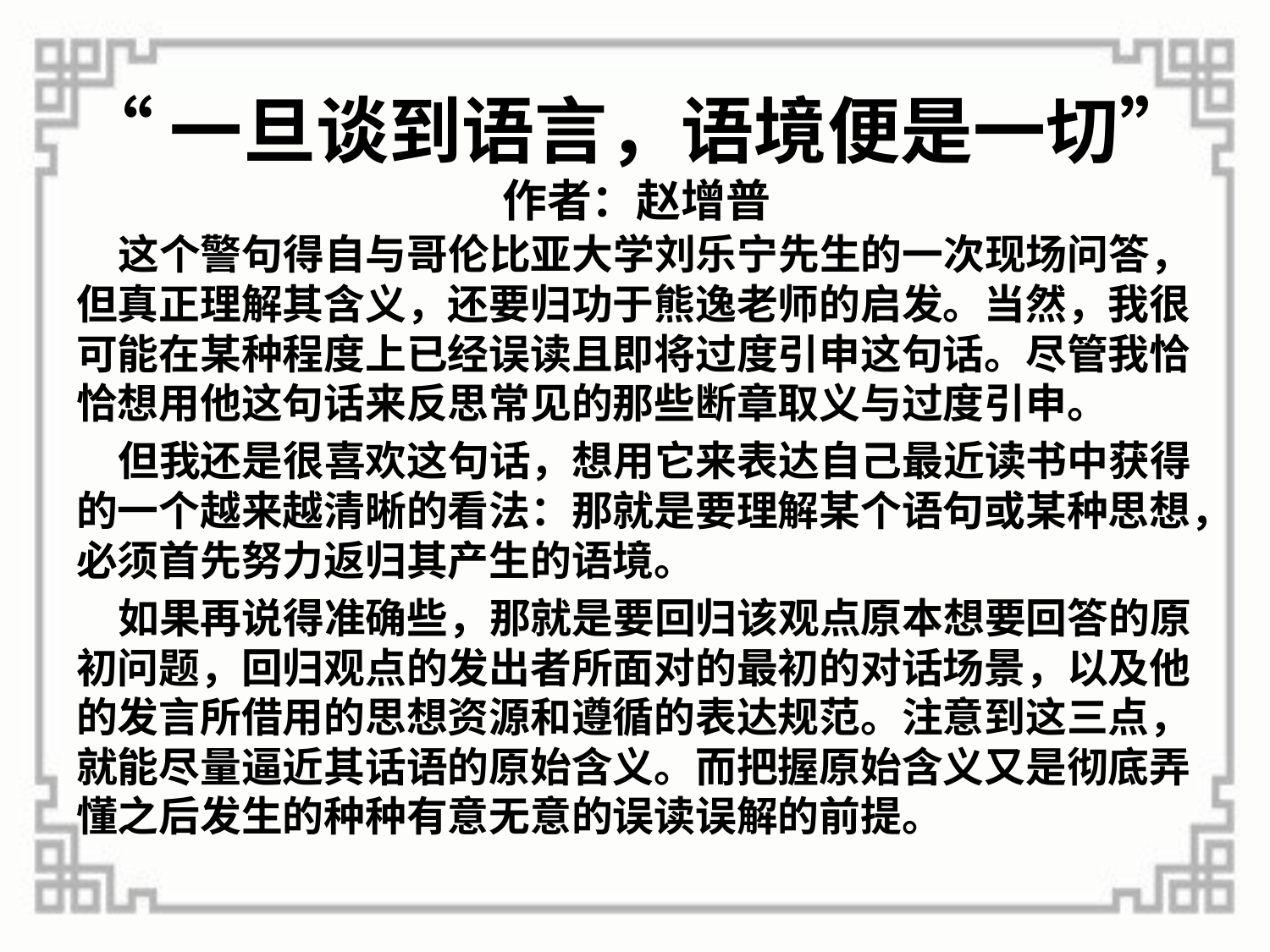

# “一旦谈到语言，语境便是一切” 作者：赵增普
    这个警句得自与哥伦比亚大学刘乐宁先生的一次现场问答，但真正理解其含义，还要归功于熊逸老师的启发。当然，我很可能在某种程度上已经误读且即将过度引申这句话。尽管我恰恰想用他这句话来反思常见的那些断章取义与过度引申。
    但我还是很喜欢这句话，想用它来表达自己最近读书中获得的一个越来越清晰的看法：那就是要理解某个语句或某种思想，必须首先努力返归其产生的语境。
    如果再说得准确些，那就是要回归该观点原本想要回答的原初问题，回归观点的发出者所面对的最初的对话场景，以及他的发言所借用的思想资源和遵循的表达规范。注意到这三点，就能尽量逼近其话语的原始含义。而把握原始含义又是彻底弄懂之后发生的种种有意无意的误读误解的前提。